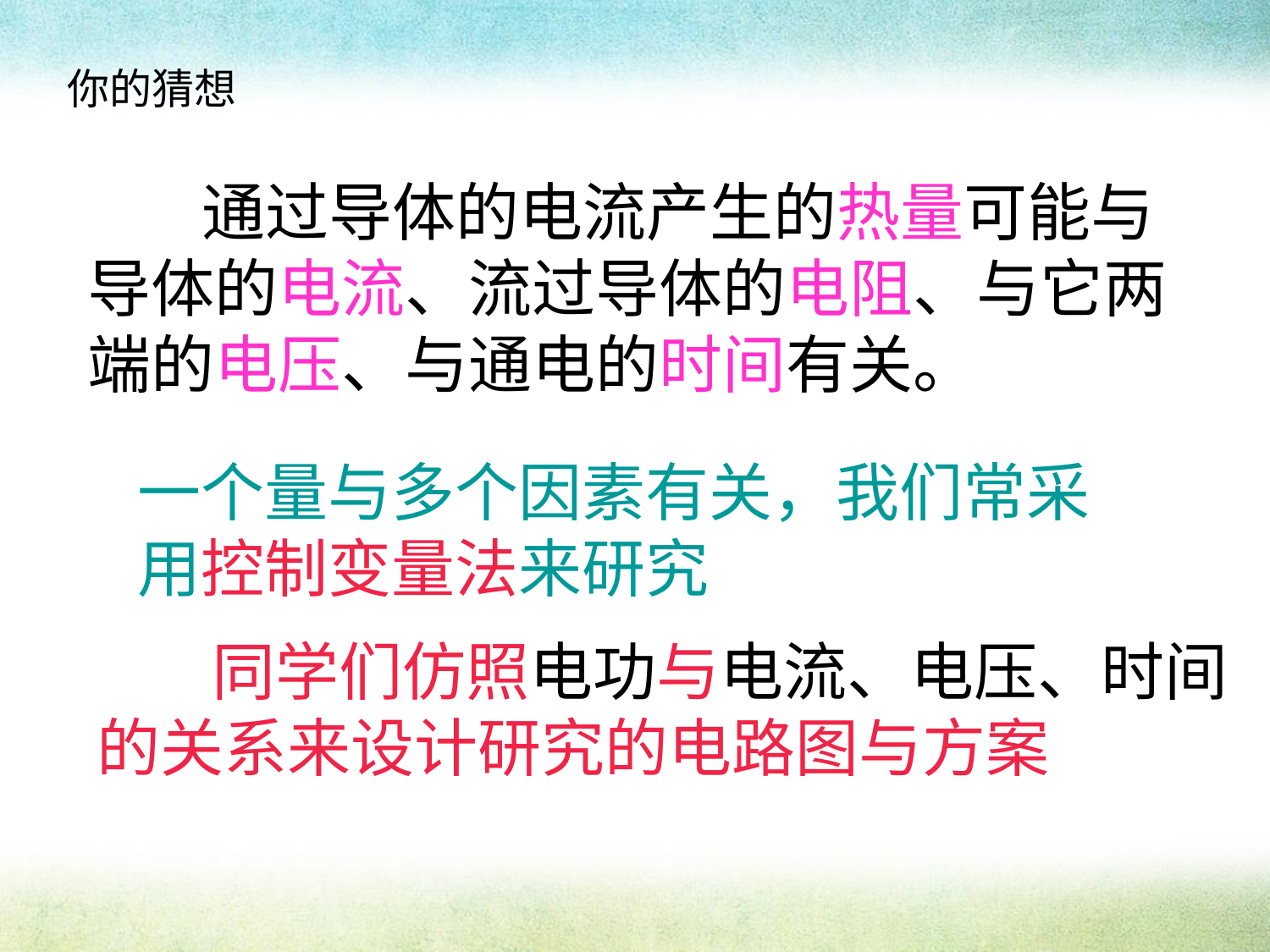

你的猜想
       通过导体的电流产生的热量可能与导体的电流、流过导体的电阻、与它两端的电压、与通电的时间有关。
一个量与多个因素有关，我们常采用控制变量法来研究
       同学们仿照电功与电流、电压、时间的关系来设计研究的电路图与方案